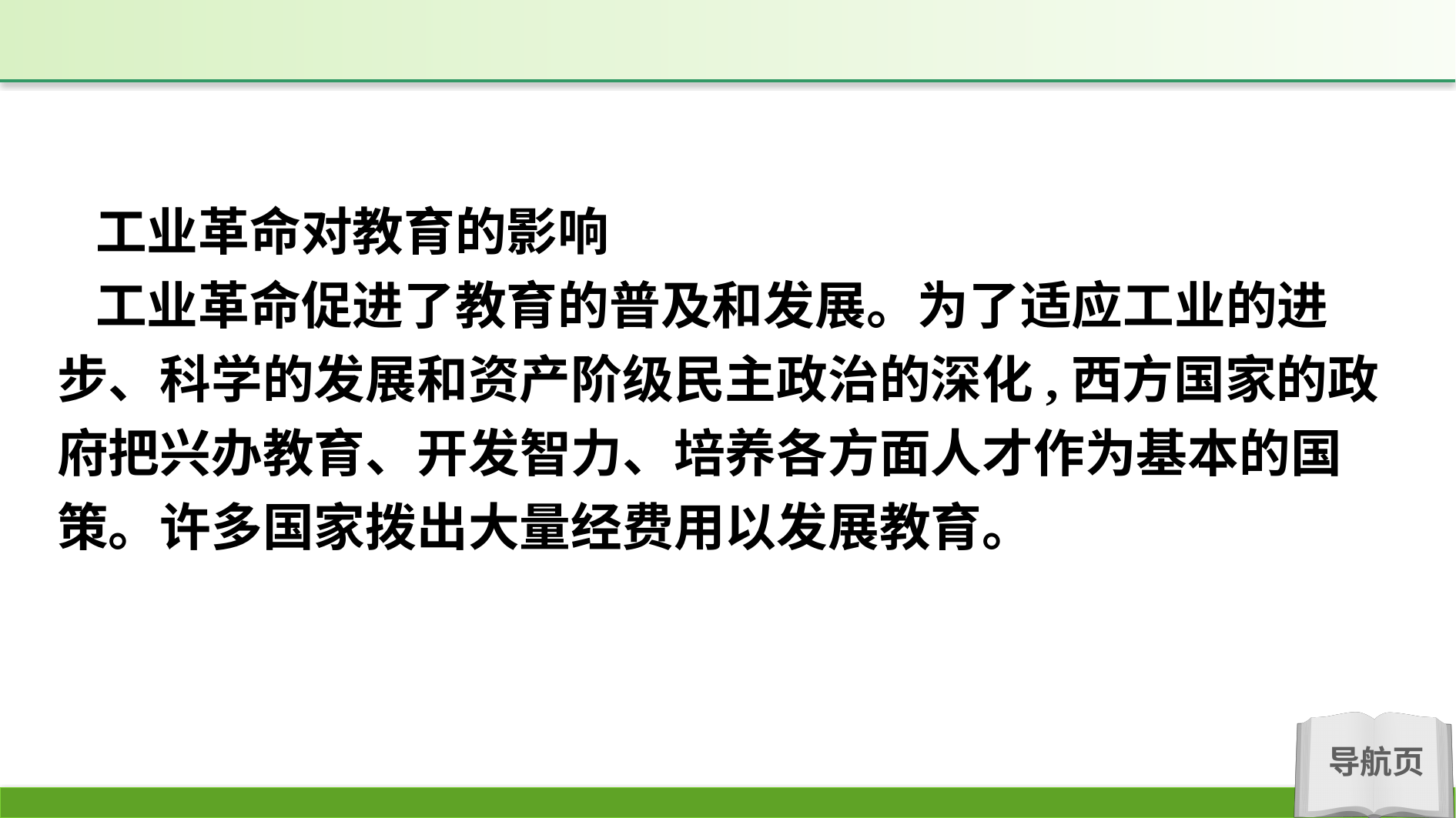

工业革命对教育的影响
工业革命促进了教育的普及和发展。为了适应工业的进步、科学的发展和资产阶级民主政治的深化,西方国家的政府把兴办教育、开发智力、培养各方面人才作为基本的国策。许多国家拨出大量经费用以发展教育。